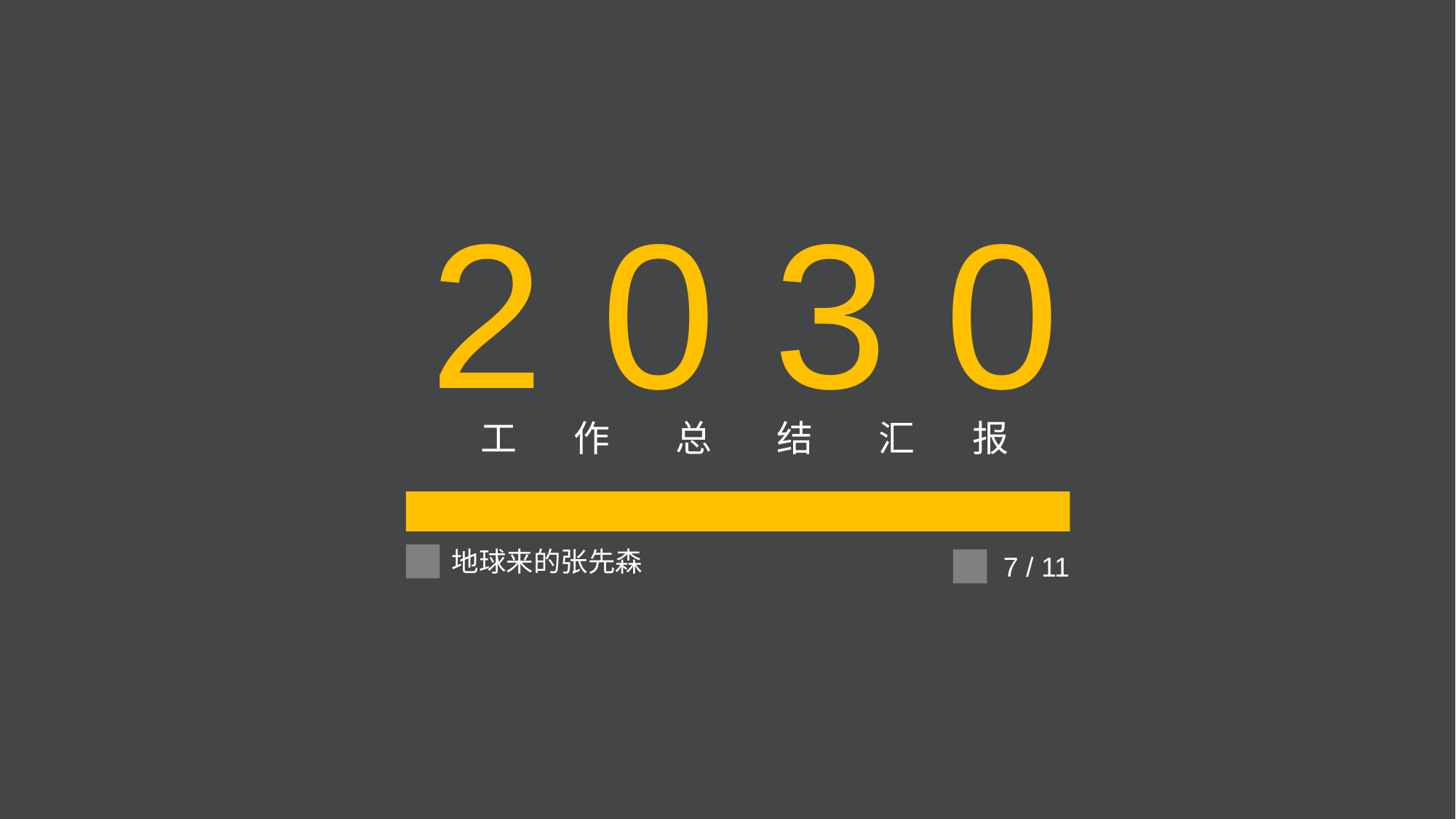

2 0 3 0
工       作        总        结        汇       报

地球来的张先森

7 / 11